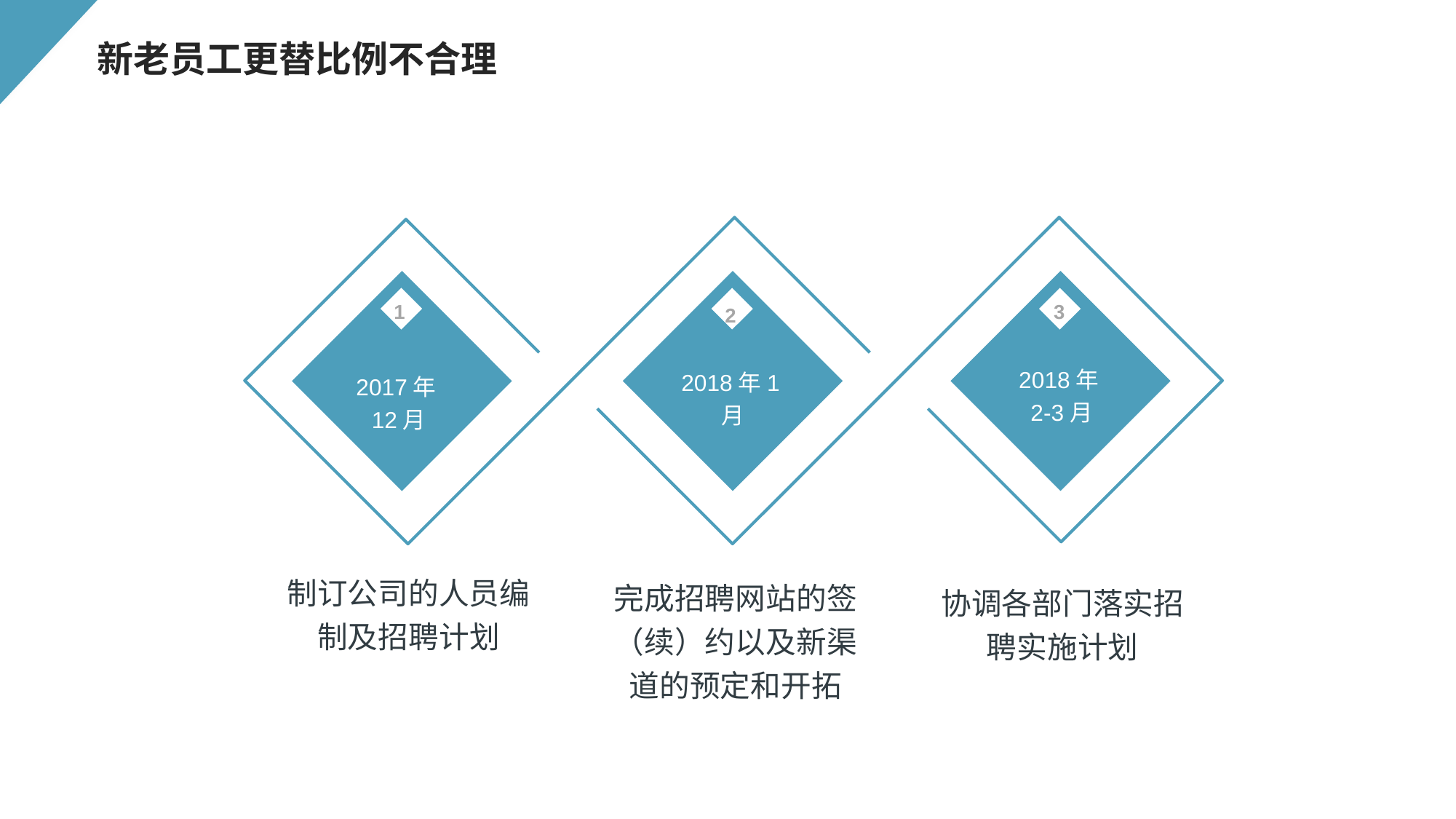

新老员工更替比例不合理

1
3
2

2018年2-3月
2018年1月
2017年12月
制订公司的人员编制及招聘计划
完成招聘网站的签（续）约以及新渠道的预定和开拓
协调各部门落实招聘实施计划